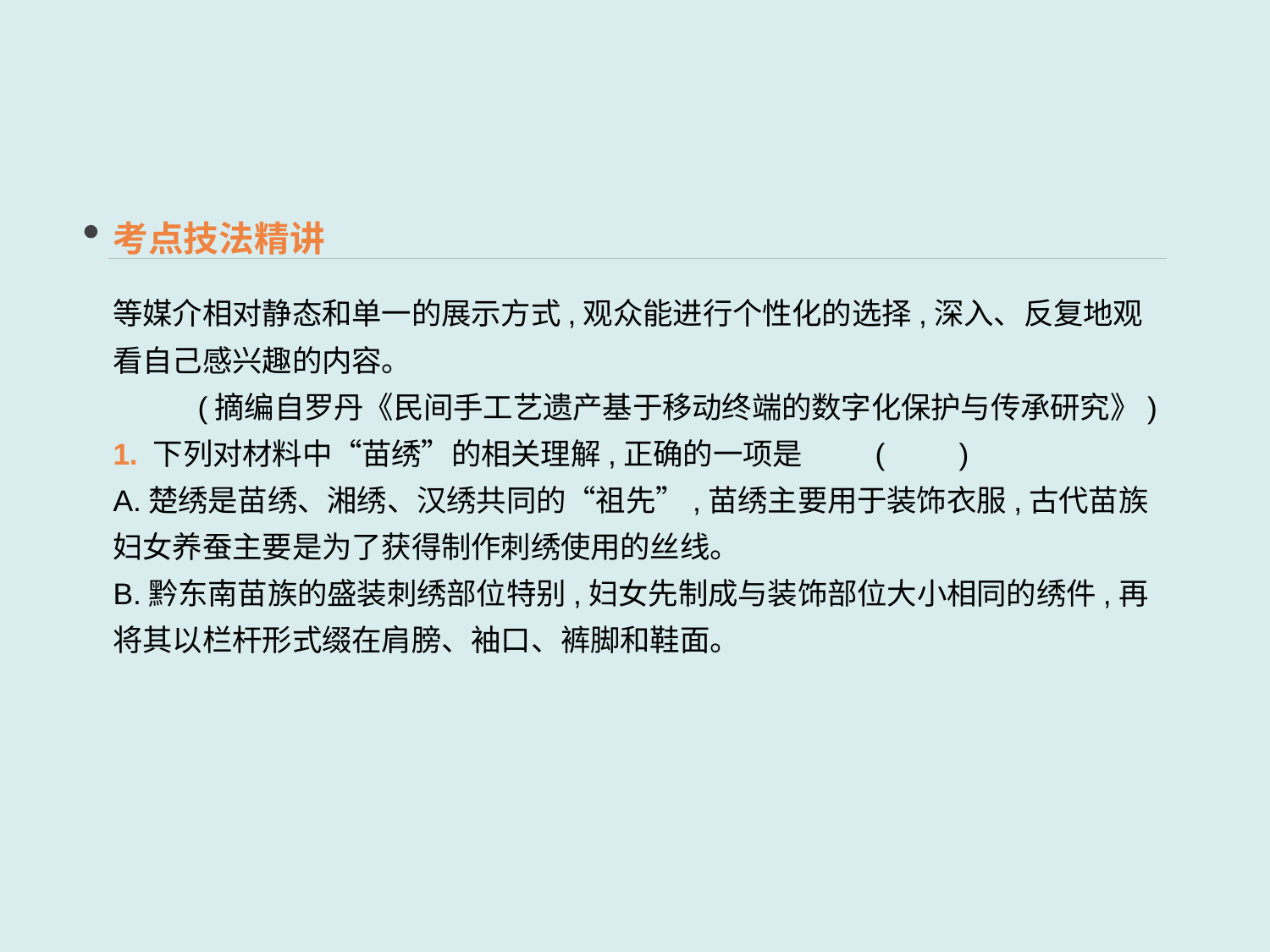

考点技法精讲

等媒介相对静态和单一的展示方式,观众能进行个性化的选择,深入、反复地观看自己感兴趣的内容。
(摘编自罗丹《民间手工艺遗产基于移动终端的数字化保护与传承研究》)
1. 下列对材料中“苗绣”的相关理解,正确的一项是	(　　)
A.楚绣是苗绣、湘绣、汉绣共同的“祖先”,苗绣主要用于装饰衣服,古代苗族妇女养蚕主要是为了获得制作刺绣使用的丝线。
B.黔东南苗族的盛装刺绣部位特别,妇女先制成与装饰部位大小相同的绣件,再将其以栏杆形式缀在肩膀、袖口、裤脚和鞋面。